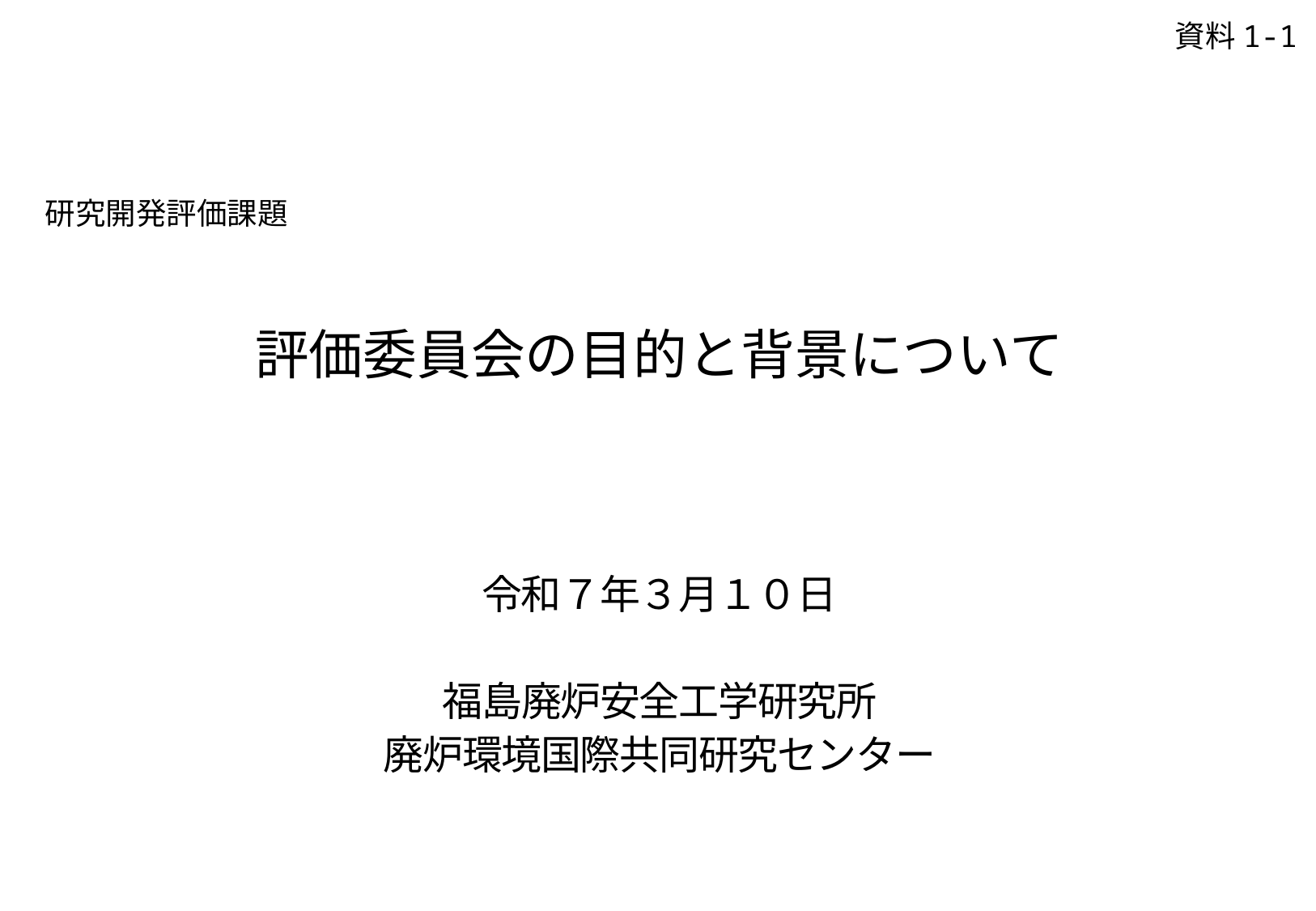

資料1-1
研究開発評価課題
評価委員会の目的と背景について
令和７年３月１０日

福島廃炉安全工学研究所
廃炉環境国際共同研究センター